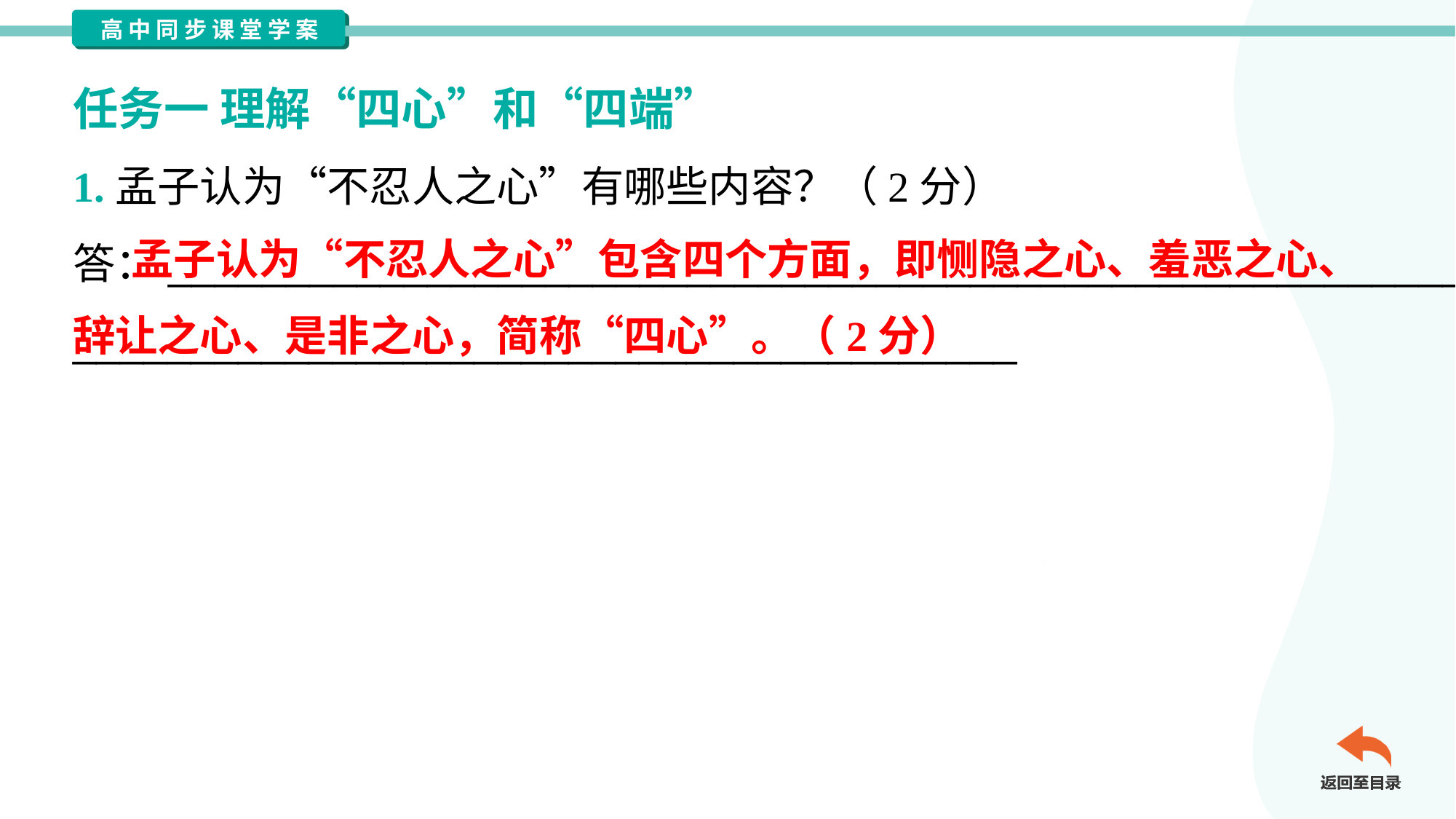

任务一 理解“四心”和“四端”
1.孟子认为“不忍人之心”有哪些内容？（2分）
答：_________________________________________________________
________________________________________
     孟子认为“不忍人之心”包含四个方面，即恻隐之心、羞恶之心、辞让之心、是非之心，简称“四心”。（2分）